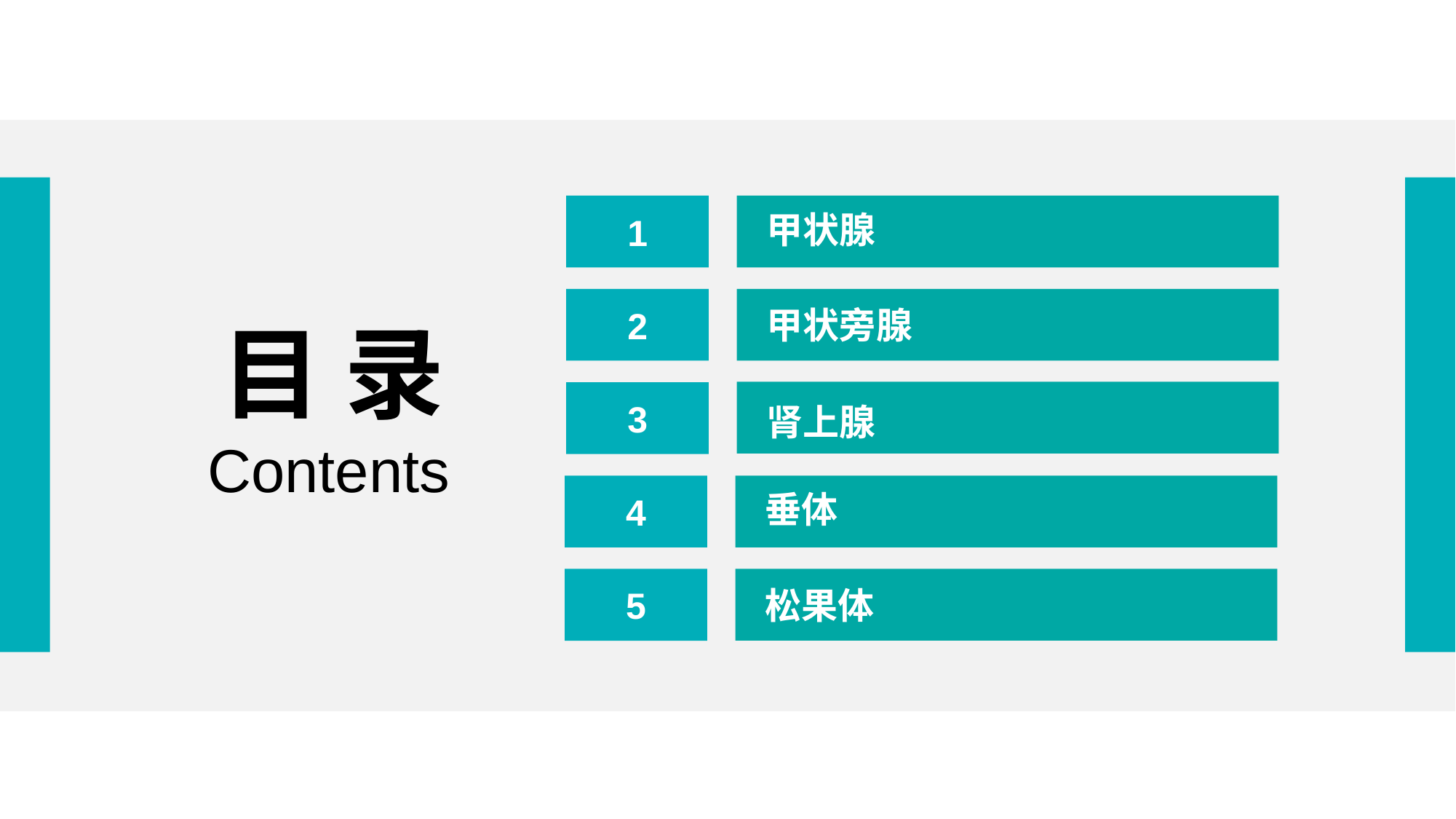

1

甲状腺

2
甲状旁腺
目 录

3
肾上腺
Contents
4

垂体

5
松果体